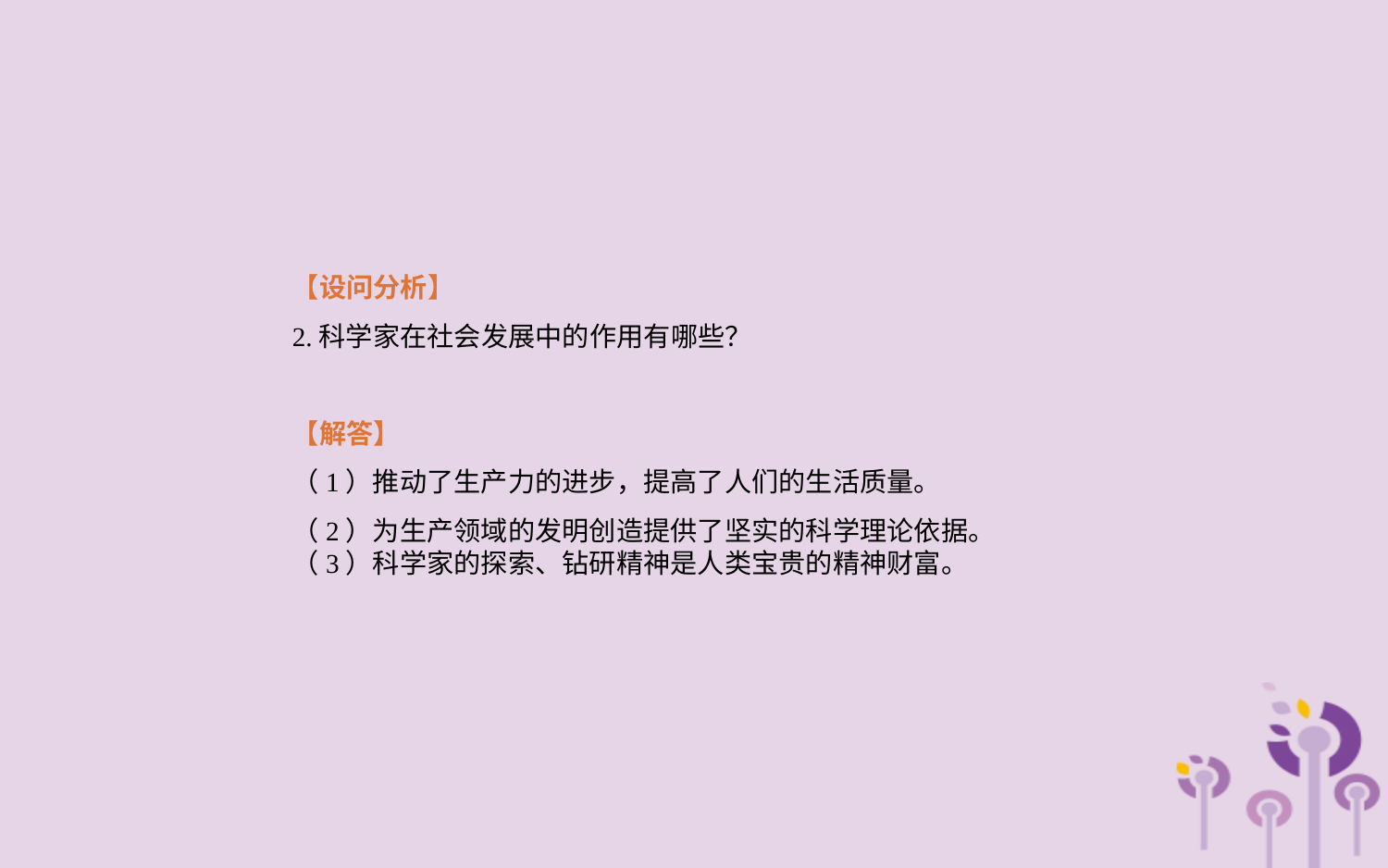

【设问分析】
2.科学家在社会发展中的作用有哪些？

【解答】
（1）推动了生产力的进步，提高了人们的生活质量。
（2）为生产领域的发明创造提供了坚实的科学理论依据。
（3）科学家的探索、钻研精神是人类宝贵的精神财富。